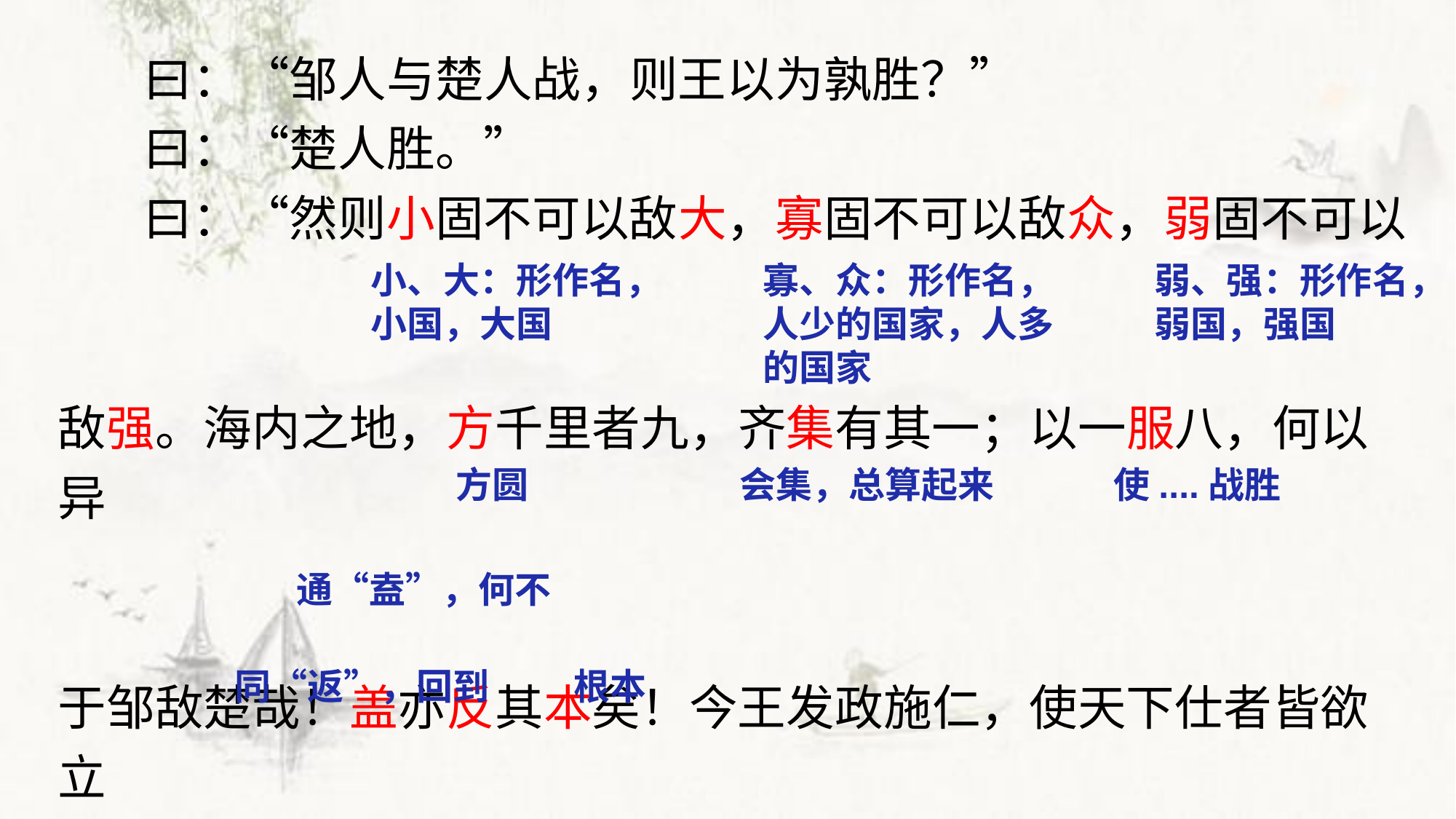

曰：“邹人与楚人战，则王以为孰胜？”
曰：“楚人胜。”
曰：“然则小固不可以敌大，寡固不可以敌众，弱固不可以

敌强。海内之地，方千里者九，齐集有其一；以一服八，何以异

于邹敌楚哉！盖亦反其本矣！今王发政施仁，使天下仕者皆欲立
小、大：形作名，小国，大国
寡、众：形作名，人少的国家，人多的国家
弱、强：形作名，弱国，强国
方圆
会集，总算起来
使....战胜
通“盍”，何不
同“返”，回到
根本